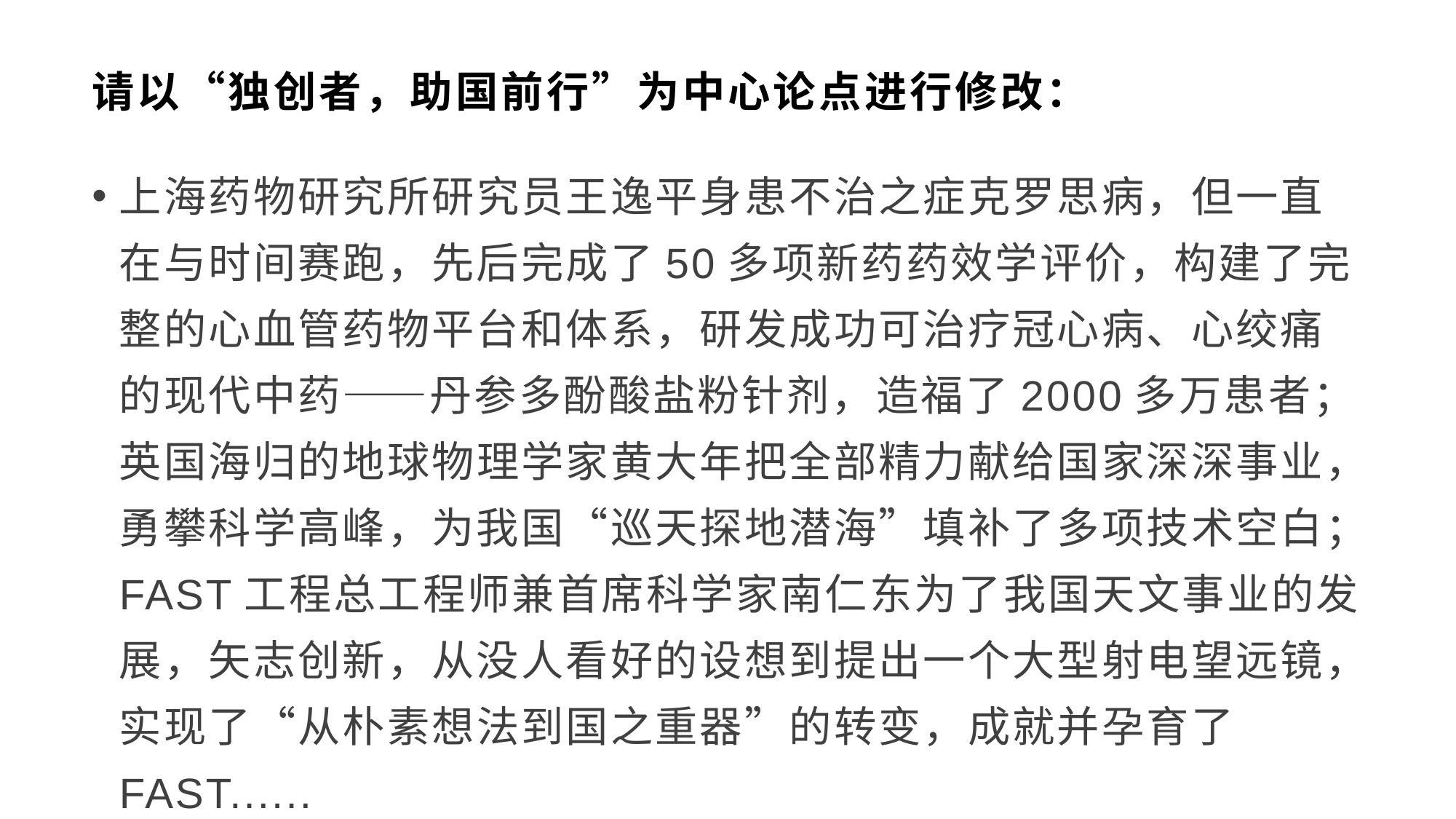

# 请以“独创者，助国前行”为中心论点进行修改：
上海药物研究所研究员王逸平身患不治之症克罗思病，但一直在与时间赛跑，先后完成了50多项新药药效学评价，构建了完整的心血管药物平台和体系，研发成功可治疗冠心病、心绞痛的现代中药——丹参多酚酸盐粉针剂，造福了2000多万患者；英国海归的地球物理学家黄大年把全部精力献给国家深深事业，勇攀科学高峰，为我国“巡天探地潜海”填补了多项技术空白；FAST工程总工程师兼首席科学家南仁东为了我国天文事业的发展，矢志创新，从没人看好的设想到提出一个大型射电望远镜，实现了“从朴素想法到国之重器”的转变，成就并孕育了FAST......